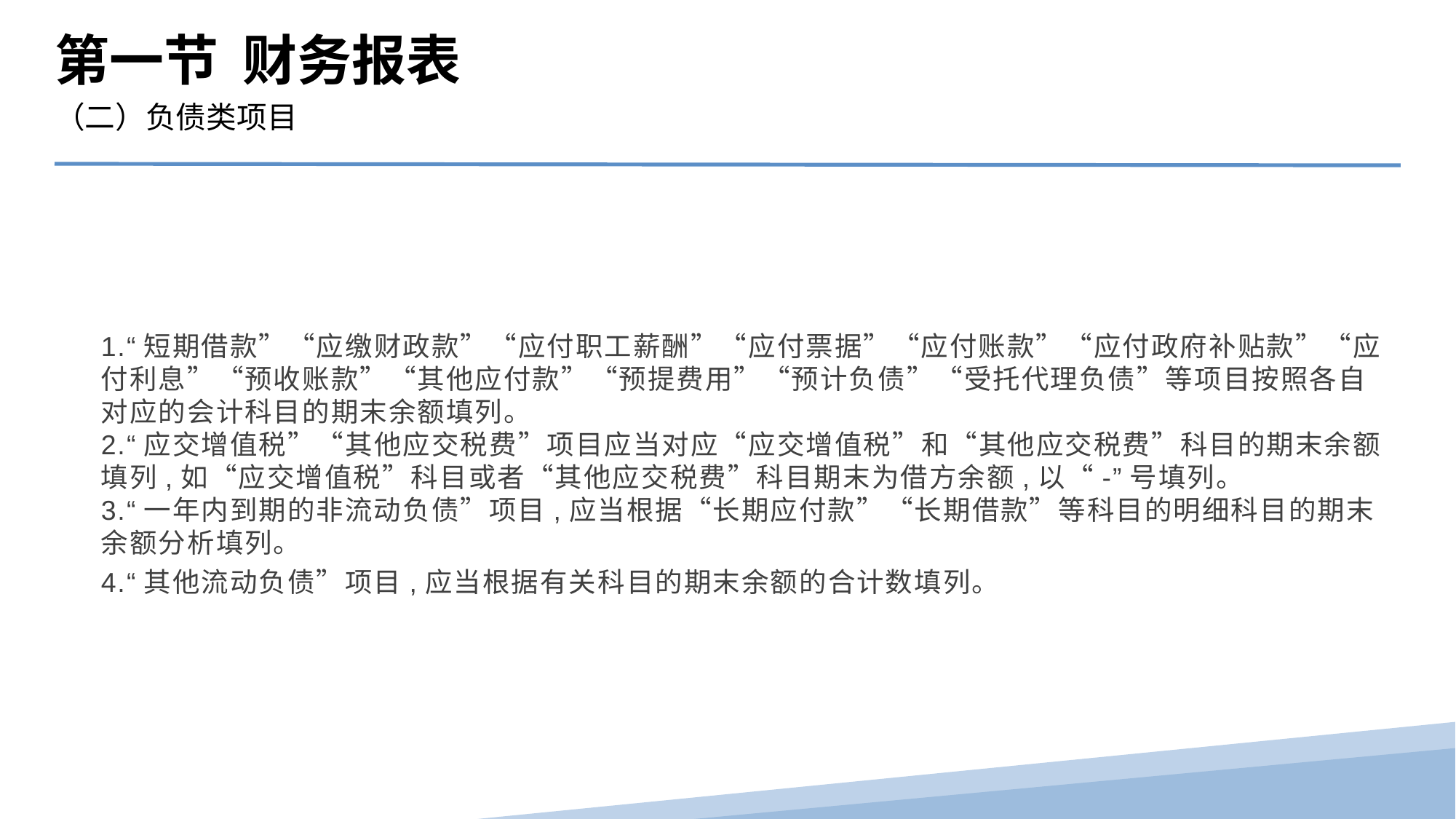

第一节  财务报表
（二）负债类项目
1.“短期借款”“应缴财政款”“应付职工薪酬”“应付票据”“应付账款”“应付政府补贴款”“应付利息”“预收账款”“其他应付款”“预提费用”“预计负债”“受托代理负债”等项目按照各自对应的会计科目的期末余额填列。
2.“应交增值税”“其他应交税费”项目应当对应“应交增值税”和“其他应交税费”科目的期末余额填列,如“应交增值税”科目或者“其他应交税费”科目期末为借方余额,以“-”号填列。
3.“一年内到期的非流动负债”项目,应当根据“长期应付款”“长期借款”等科目的明细科目的期末余额分析填列。
4.“其他流动负债”项目,应当根据有关科目的期末余额的合计数填列。